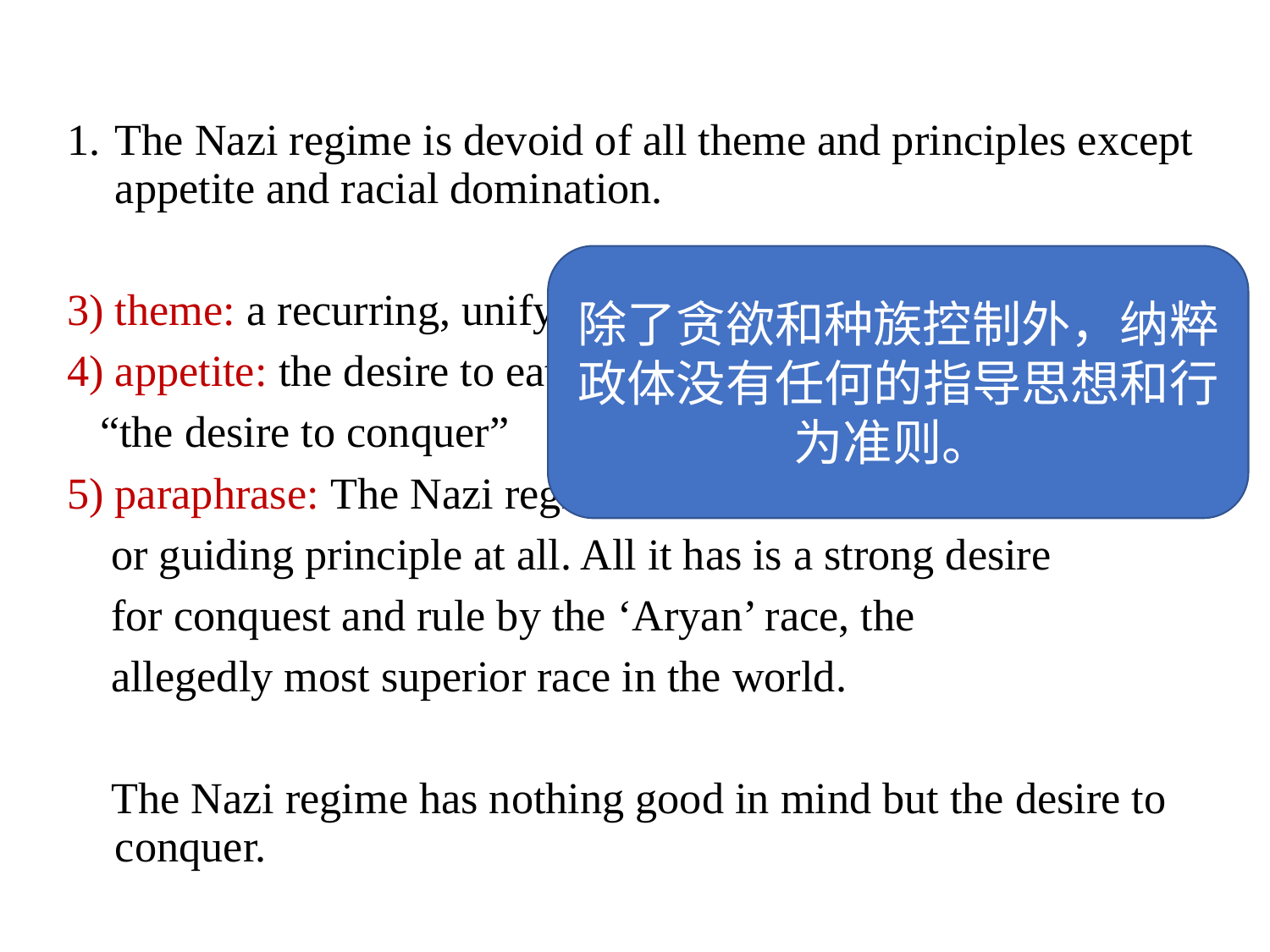

The Nazi regime is devoid of all theme and principles except appetite and racial domination.

3) theme: a recurring, unifying subject or idea (主题思想)
4) appetite: the desire to eat, metaphor,  here  it means
   “the desire to conquer”
5) paraphrase: The Nazi regime does not have any ideal
    or guiding principle at all. All it has is a strong desire
    for conquest and rule by the ‘Aryan’ race, the
    allegedly most superior race in the world.

    The Nazi regime has nothing good in mind but the desire to conquer.

除了贪欲和种族控制外，纳粹政体没有任何的指导思想和行为准则。